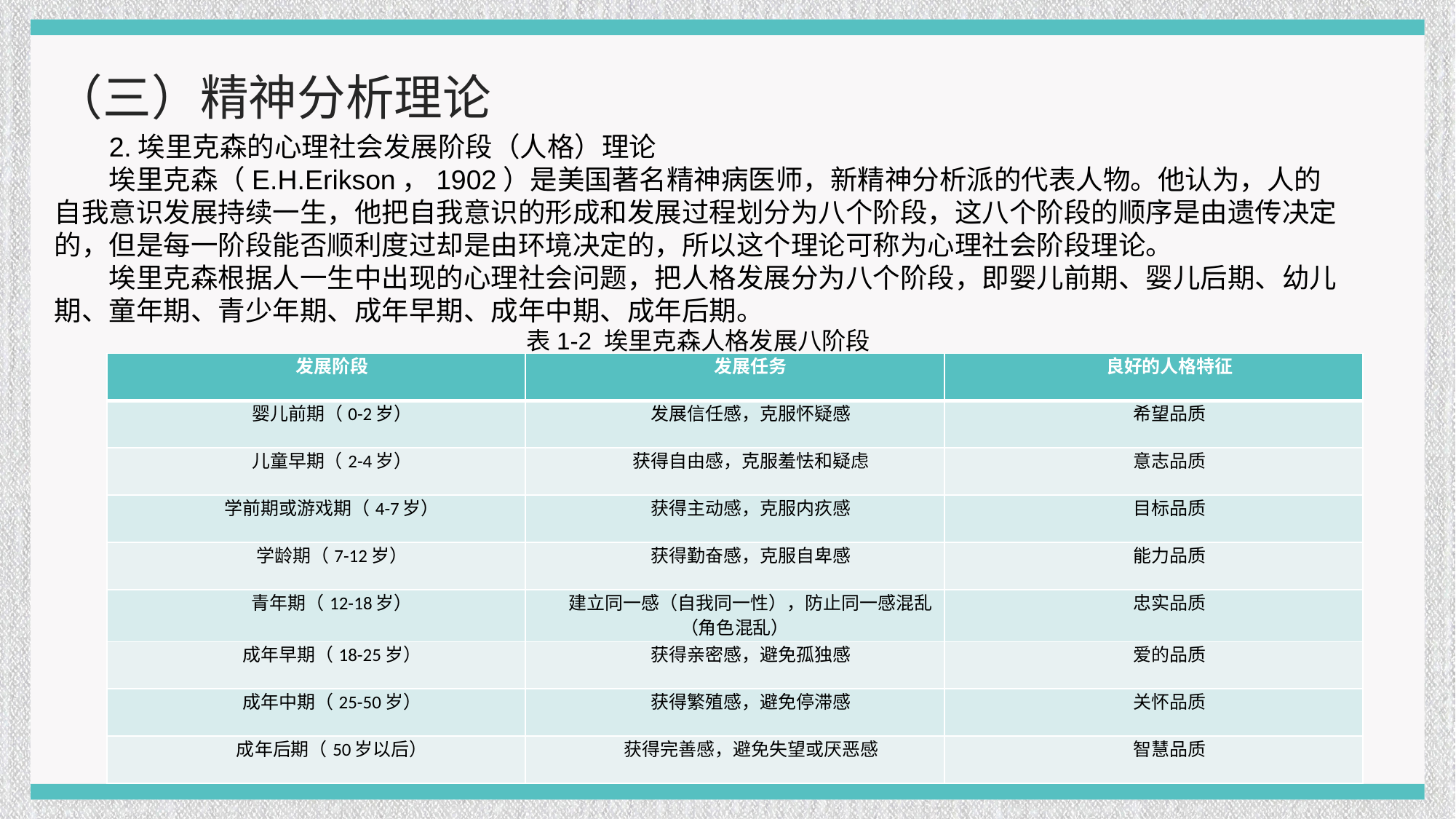

（三）精神分析理论
2.埃里克森的心理社会发展阶段（人格）理论
埃里克森（E.H.Erikson，1902）是美国著名精神病医师，新精神分析派的代表人物。他认为，人的自我意识发展持续一生，他把自我意识的形成和发展过程划分为八个阶段，这八个阶段的顺序是由遗传决定的，但是每一阶段能否顺利度过却是由环境决定的，所以这个理论可称为心理社会阶段理论。
埃里克森根据人一生中出现的心理社会问题，把人格发展分为八个阶段，即婴儿前期、婴儿后期、幼儿期、童年期、青少年期、成年早期、成年中期、成年后期。

表1-2 埃里克森人格发展八阶段
| 发展阶段 | 发展任务 | 良好的人格特征 |
| --- | --- | --- |
| 婴儿前期（0-2岁） | 发展信任感，克服怀疑感 | 希望品质 |
| 儿童早期（2-4岁） | 获得自由感，克服羞怯和疑虑 | 意志品质 |
| 学前期或游戏期（4-7岁） | 获得主动感，克服内疚感 | 目标品质 |
| 学龄期（7-12岁） | 获得勤奋感，克服自卑感 | 能力品质 |
| 青年期（12-18岁） | 建立同一感（自我同一性），防止同一感混乱（角色混乱） | 忠实品质 |
| 成年早期（18-25岁） | 获得亲密感，避免孤独感 | 爱的品质 |
| 成年中期（25-50岁） | 获得繁殖感，避免停滞感 | 关怀品质 |
| 成年后期（50岁以后） | 获得完善感，避免失望或厌恶感 | 智慧品质 |